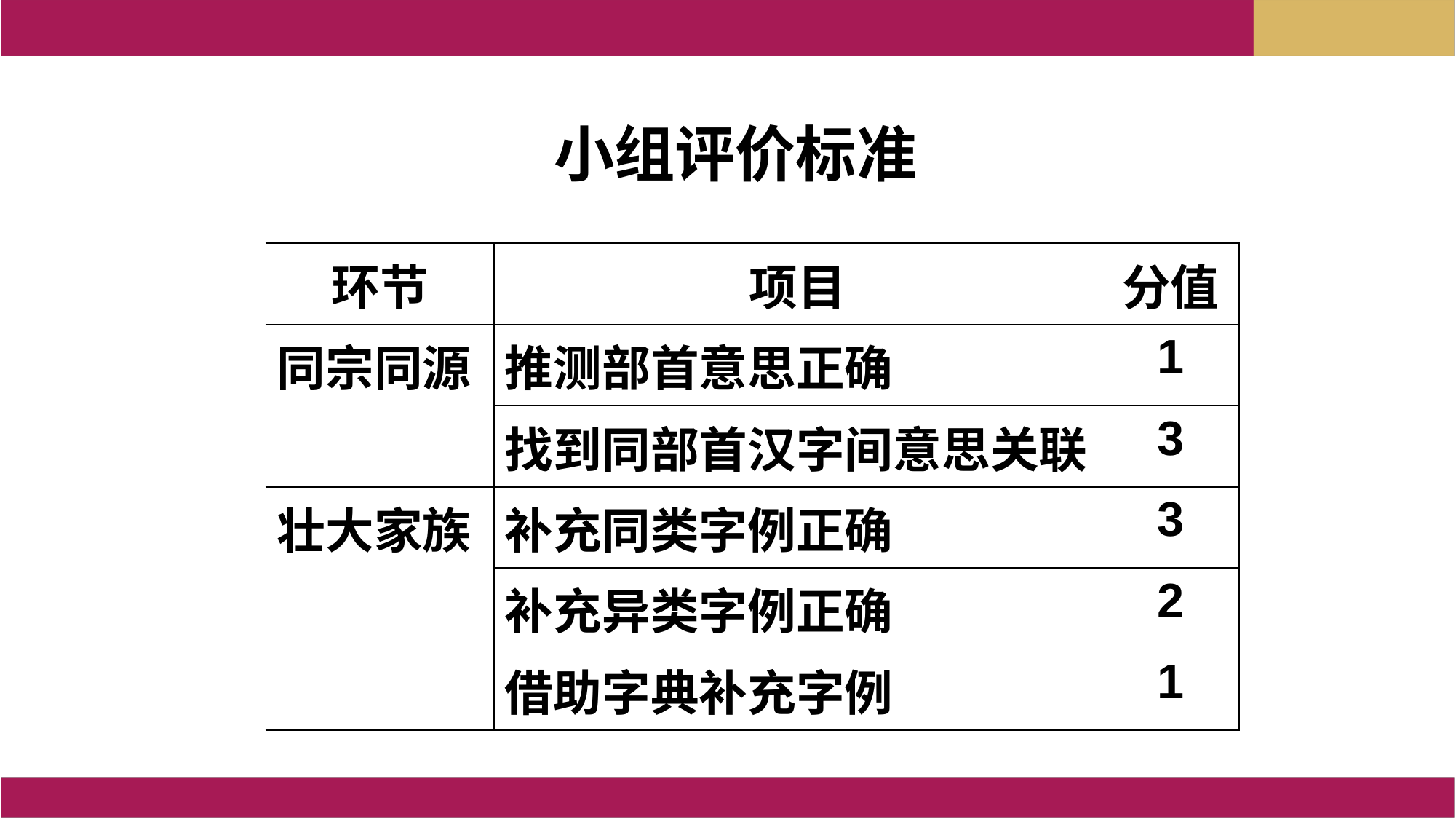

小组评价标准
| 环节 | 项目 | 分值 |
| --- | --- | --- |
| 同宗同源 | 推测部首意思正确 | 1 |
|  | 找到同部首汉字间意思关联 | 3 |
| 壮大家族 | 补充同类字例正确 | 3 |
|  | 补充异类字例正确 | 2 |
|  | 借助字典补充字例 | 1 |